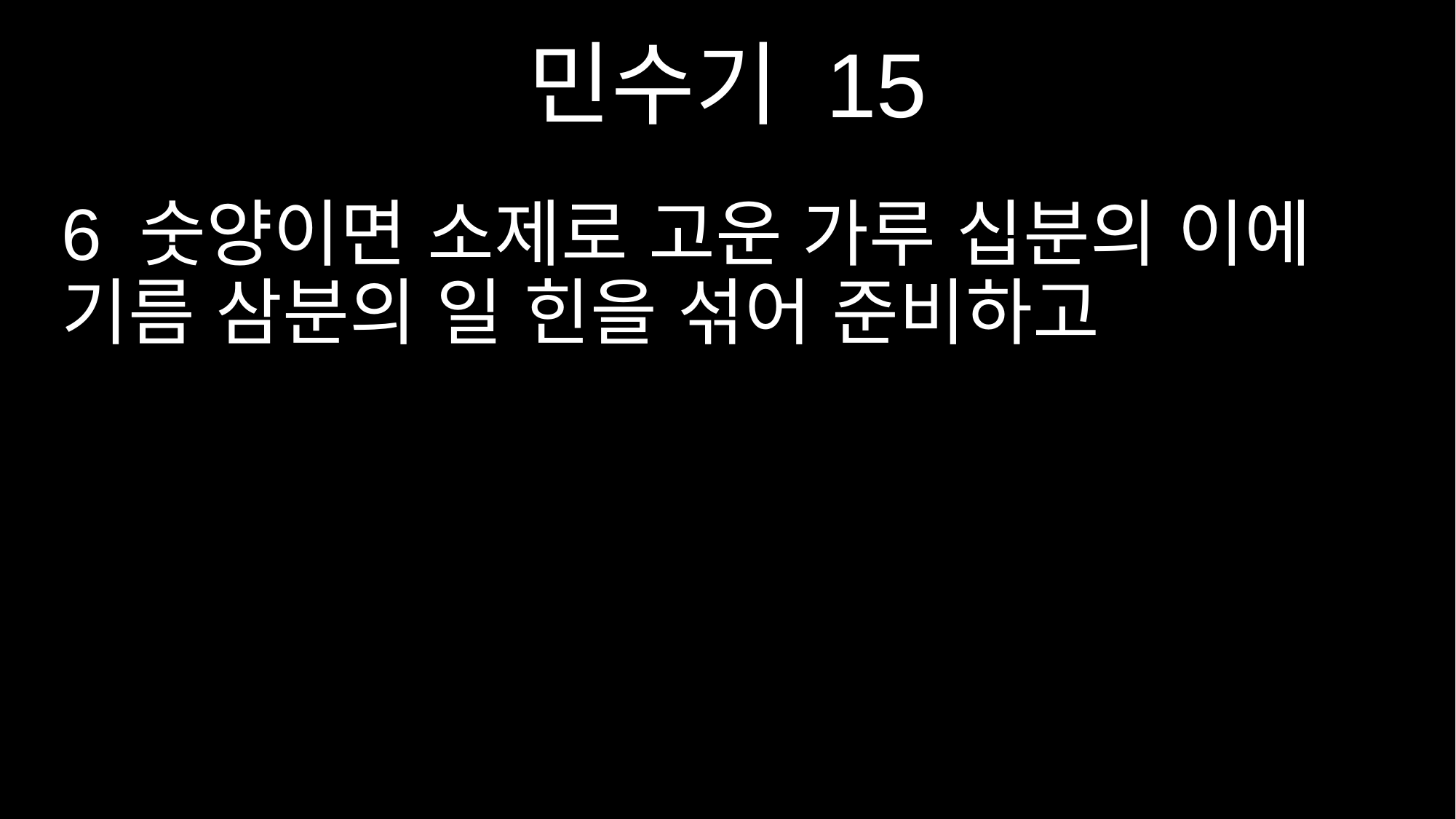

민수기 15
6 숫양이면 소제로 고운 가루 십분의 이에 기름 삼분의 일 힌을 섞어 준비하고